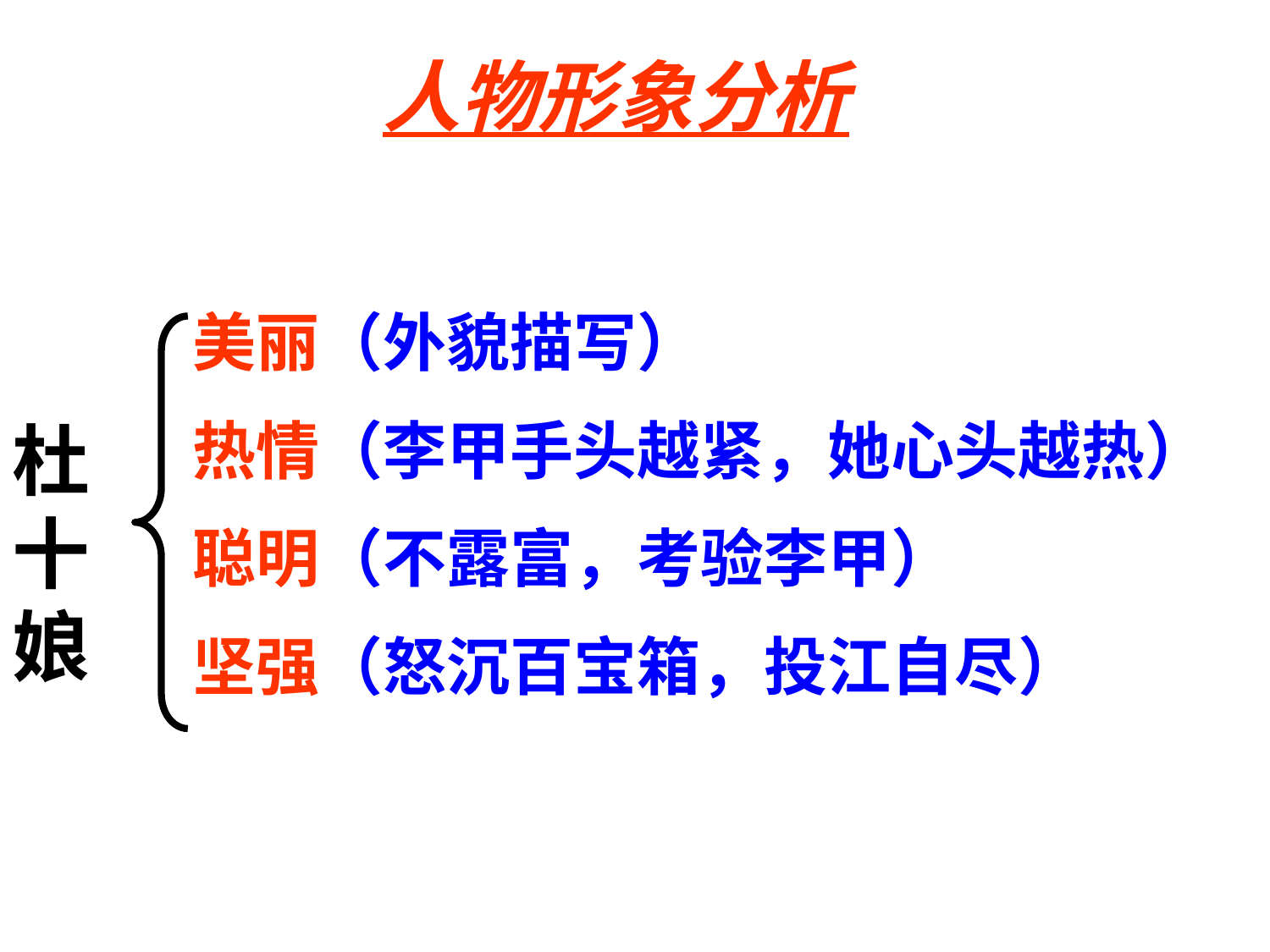

人物形象分析
美丽（外貌描写）
热情（李甲手头越紧，她心头越热）
聪明（不露富，考验李甲）
坚强（怒沉百宝箱，投江自尽）

杜十娘